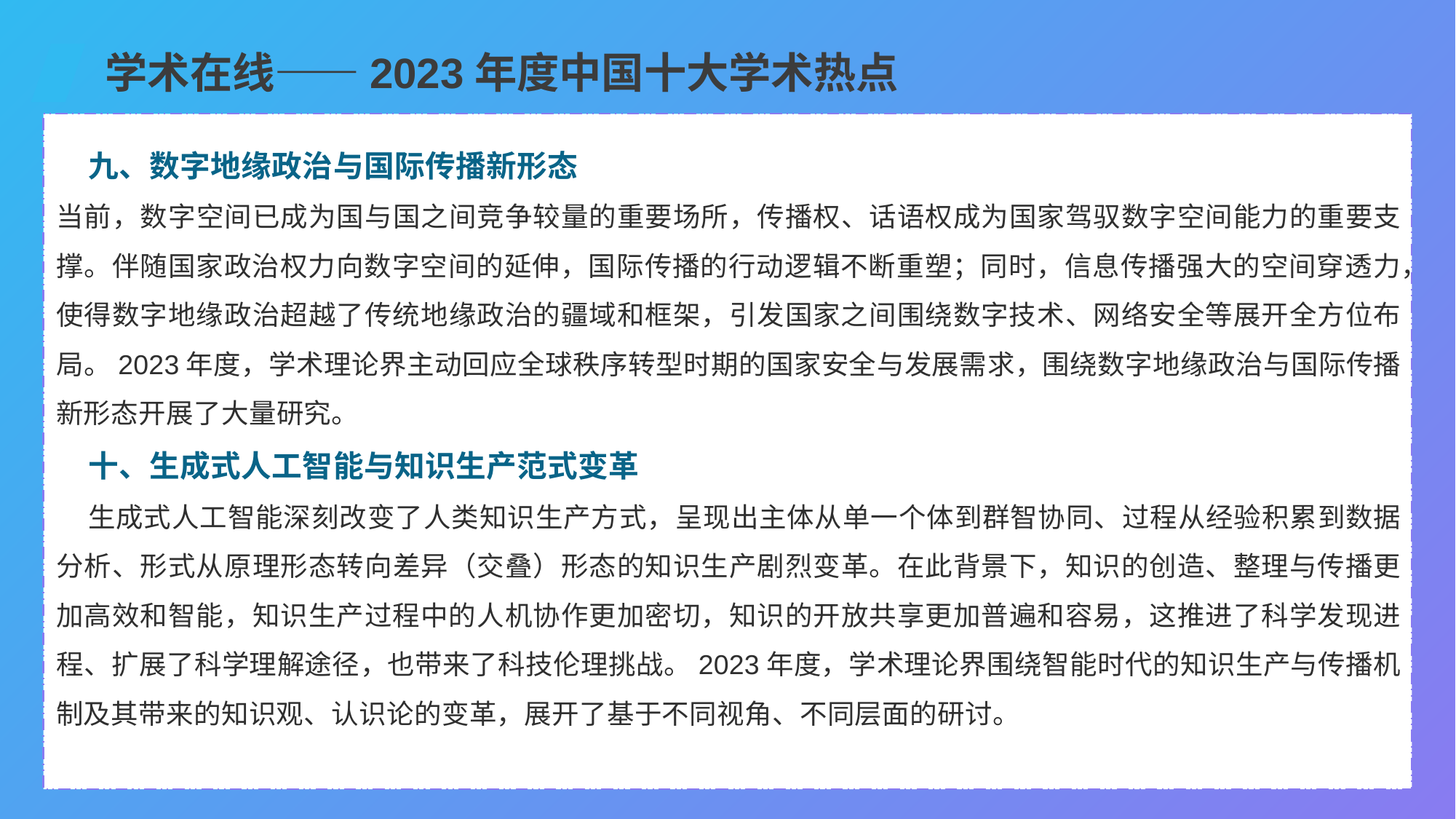

学术在线——2023年度中国十大学术热点

九、数字地缘政治与国际传播新形态
当前，数字空间已成为国与国之间竞争较量的重要场所，传播权、话语权成为国家驾驭数字空间能力的重要支撑。伴随国家政治权力向数字空间的延伸，国际传播的行动逻辑不断重塑；同时，信息传播强大的空间穿透力，使得数字地缘政治超越了传统地缘政治的疆域和框架，引发国家之间围绕数字技术、网络安全等展开全方位布局。2023年度，学术理论界主动回应全球秩序转型时期的国家安全与发展需求，围绕数字地缘政治与国际传播新形态开展了大量研究。
十、生成式人工智能与知识生产范式变革
生成式人工智能深刻改变了人类知识生产方式，呈现出主体从单一个体到群智协同、过程从经验积累到数据分析、形式从原理形态转向差异（交叠）形态的知识生产剧烈变革。在此背景下，知识的创造、整理与传播更加高效和智能，知识生产过程中的人机协作更加密切，知识的开放共享更加普遍和容易，这推进了科学发现进程、扩展了科学理解途径，也带来了科技伦理挑战。2023年度，学术理论界围绕智能时代的知识生产与传播机制及其带来的知识观、认识论的变革，展开了基于不同视角、不同层面的研讨。